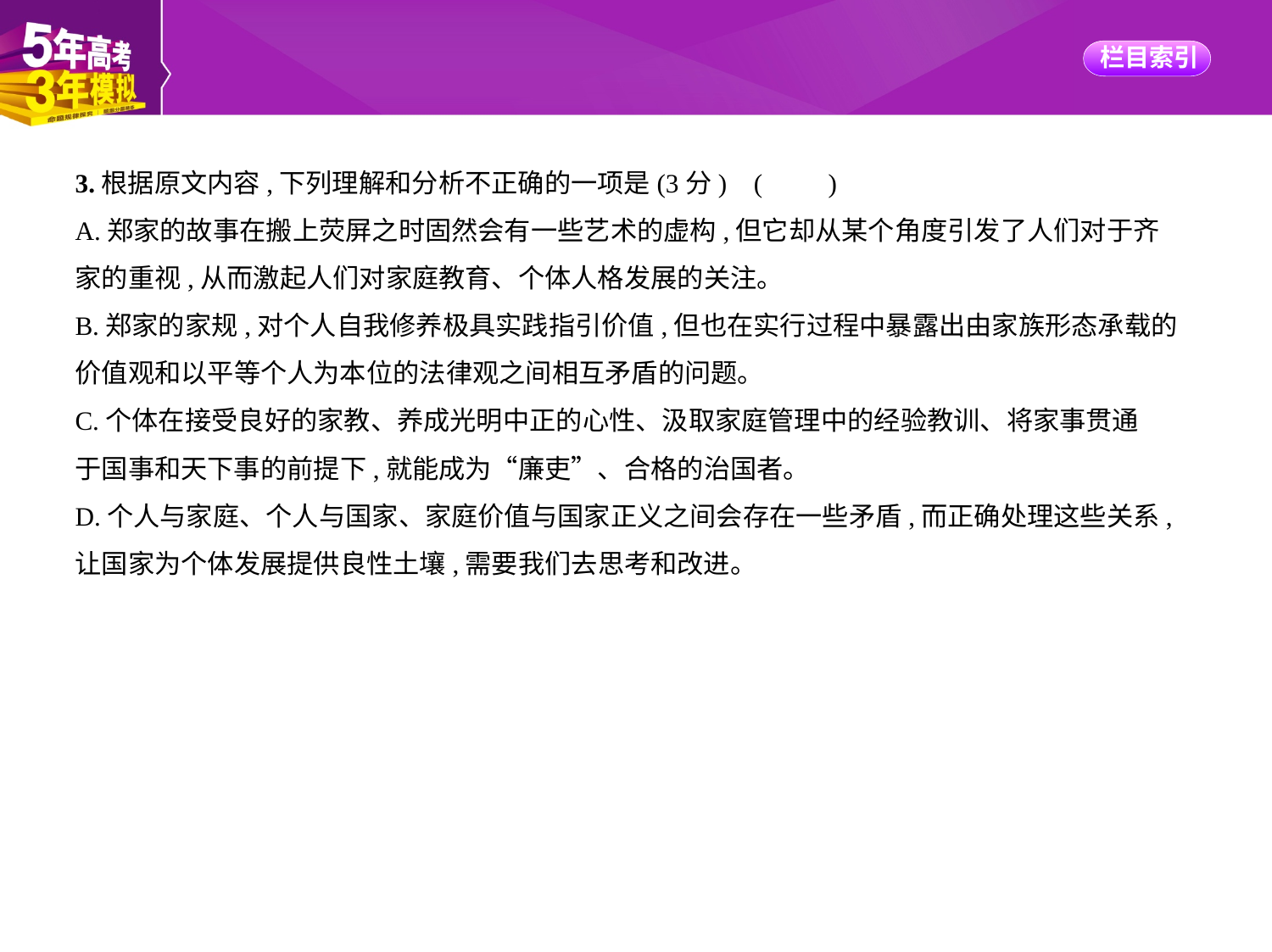

3.根据原文内容,下列理解和分析不正确的一项是(3分) (　　)
A.郑家的故事在搬上荧屏之时固然会有一些艺术的虚构,但它却从某个角度引发了人们对于齐
家的重视,从而激起人们对家庭教育、个体人格发展的关注。
B.郑家的家规,对个人自我修养极具实践指引价值,但也在实行过程中暴露出由家族形态承载的
价值观和以平等个人为本位的法律观之间相互矛盾的问题。
C.个体在接受良好的家教、养成光明中正的心性、汲取家庭管理中的经验教训、将家事贯通
于国事和天下事的前提下,就能成为“廉吏”、合格的治国者。
D.个人与家庭、个人与国家、家庭价值与国家正义之间会存在一些矛盾,而正确处理这些关系,
让国家为个体发展提供良性土壤,需要我们去思考和改进。